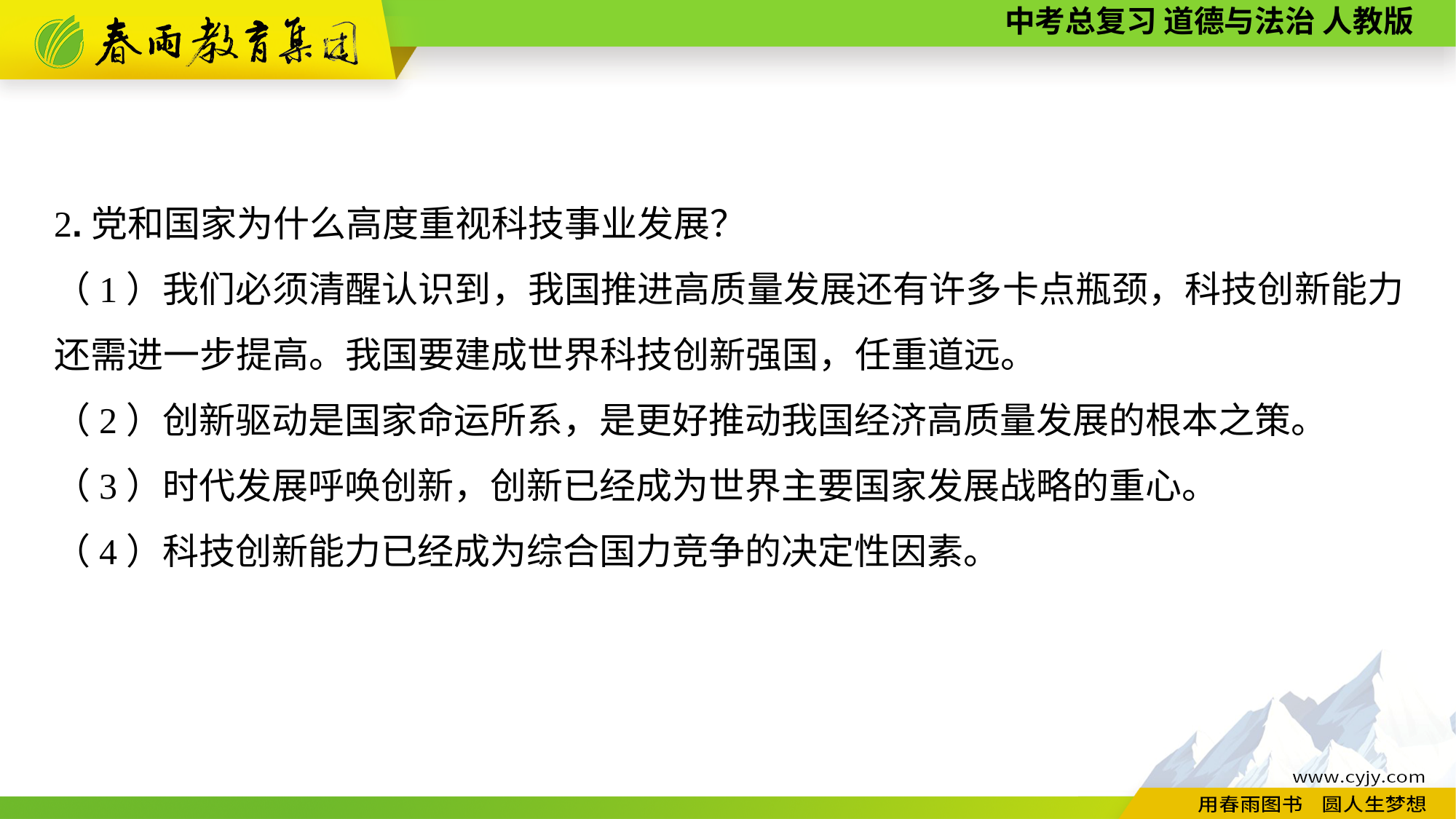

2.党和国家为什么高度重视科技事业发展？
（1）我们必须清醒认识到，我国推进高质量发展还有许多卡点瓶颈，科技创新能力还需进一步提高。我国要建成世界科技创新强国，任重道远。
（2）创新驱动是国家命运所系，是更好推动我国经济高质量发展的根本之策。
（3）时代发展呼唤创新，创新已经成为世界主要国家发展战略的重心。
（4）科技创新能力已经成为综合国力竞争的决定性因素。